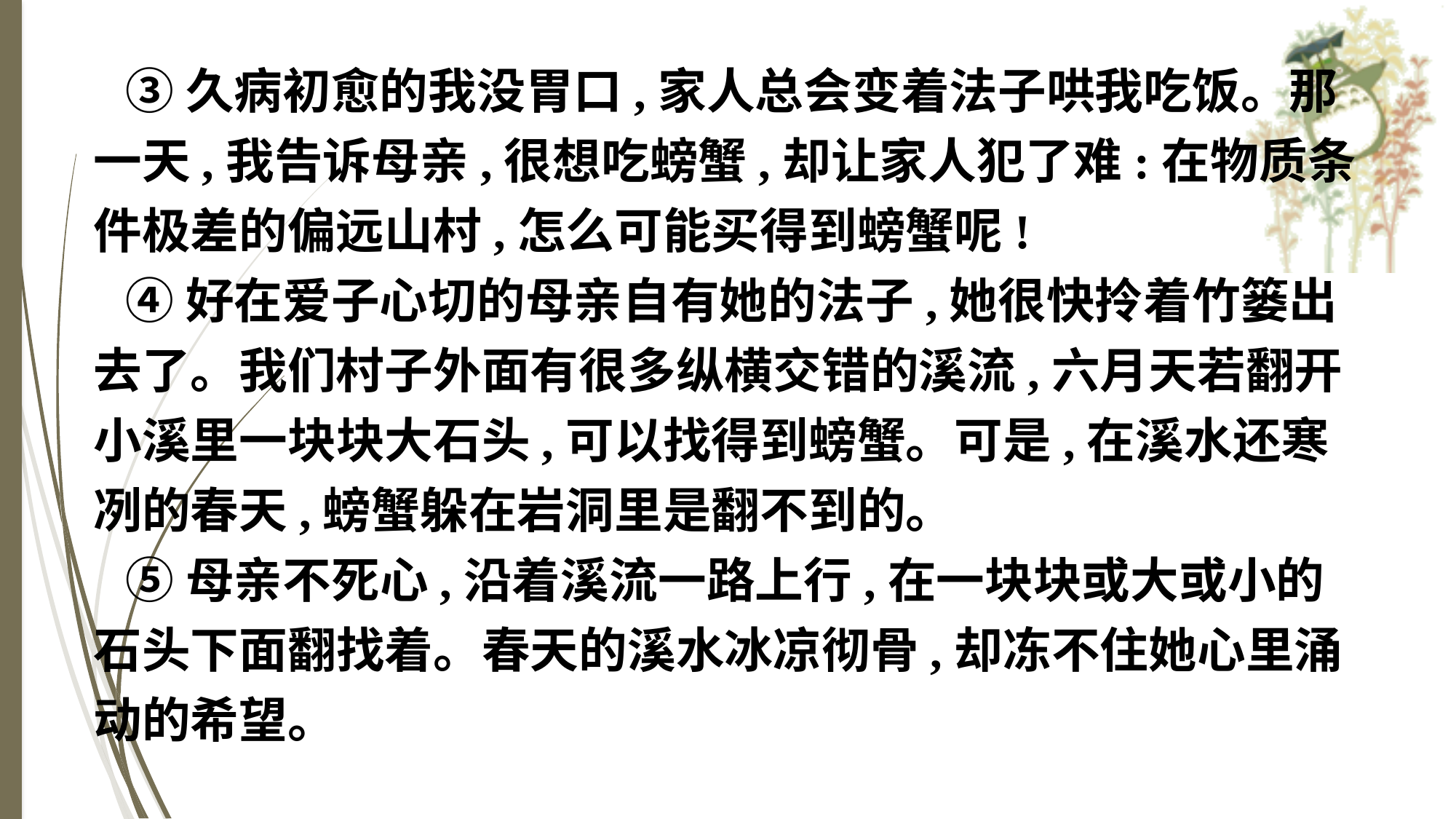

③久病初愈的我没胃口,家人总会变着法子哄我吃饭。那一天,我告诉母亲,很想吃螃蟹,却让家人犯了难:在物质条件极差的偏远山村,怎么可能买得到螃蟹呢!
④好在爱子心切的母亲自有她的法子,她很快拎着竹篓出去了。我们村子外面有很多纵横交错的溪流,六月天若翻开小溪里一块块大石头,可以找得到螃蟹。可是,在溪水还寒冽的春天,螃蟹躲在岩洞里是翻不到的。
⑤母亲不死心,沿着溪流一路上行,在一块块或大或小的石头下面翻找着。春天的溪水冰凉彻骨,却冻不住她心里涌动的希望。